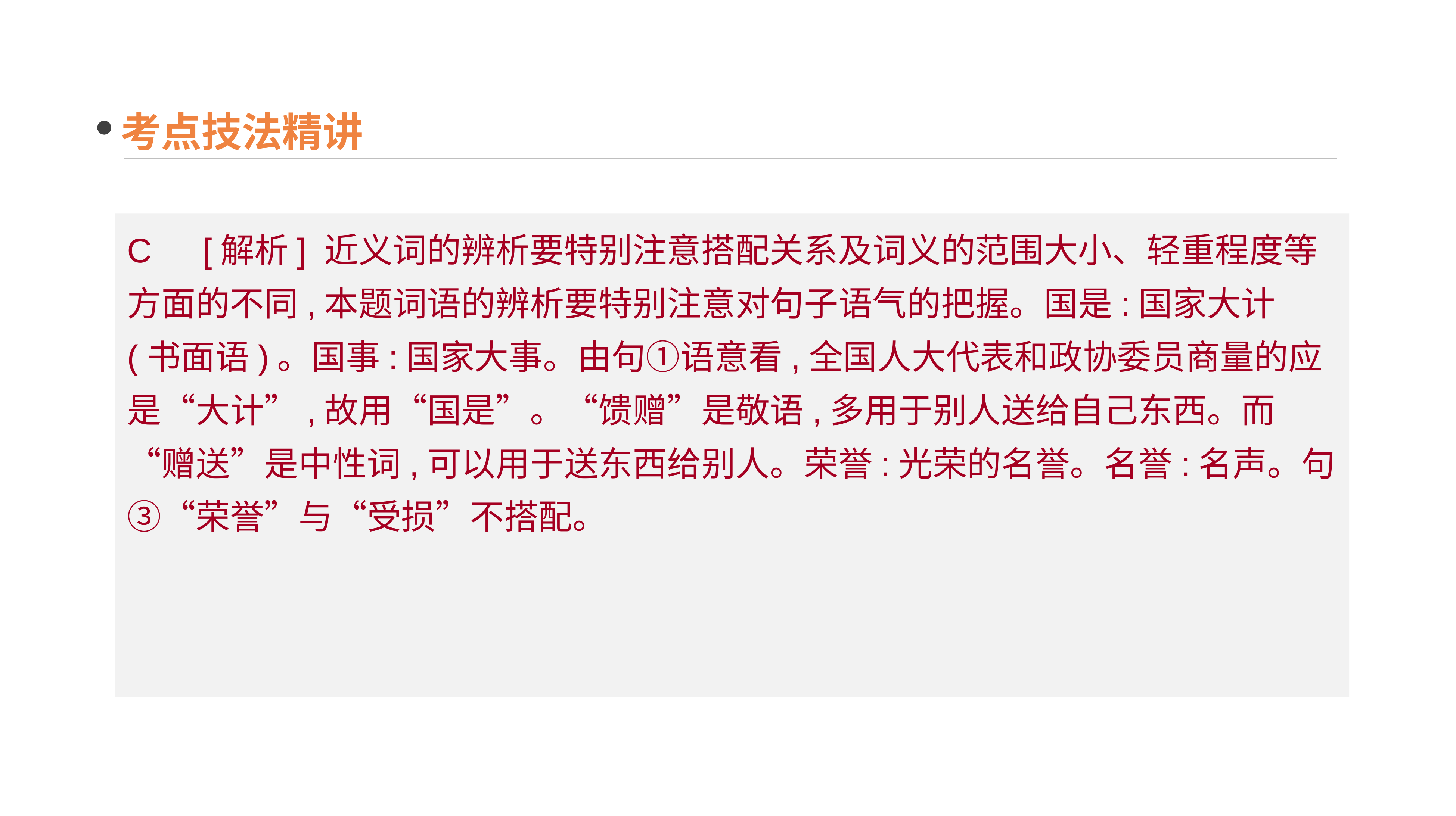

考点技法精讲

C　[解析] 近义词的辨析要特别注意搭配关系及词义的范围大小、轻重程度等方面的不同,本题词语的辨析要特别注意对句子语气的把握。国是:国家大计(书面语)。国事:国家大事。由句①语意看,全国人大代表和政协委员商量的应是“大计”,故用“国是”。“馈赠”是敬语,多用于别人送给自己东西。而“赠送”是中性词,可以用于送东西给别人。荣誉:光荣的名誉。名誉:名声。句③“荣誉”与“受损”不搭配。